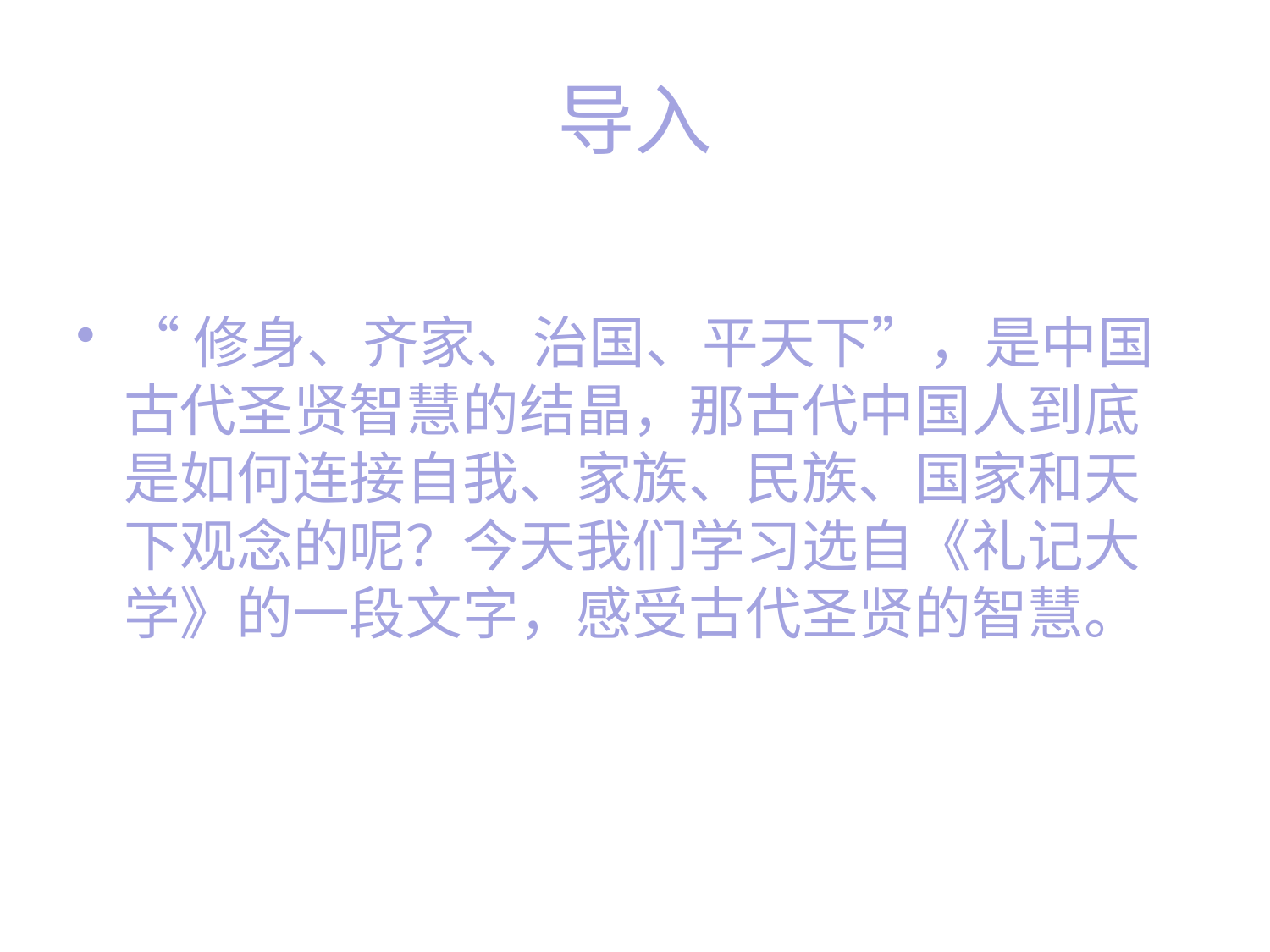

# 导入

“修身、齐家、治国、平天下”，是中国古代圣贤智慧的结晶，那古代中国人到底是如何连接自我、家族、民族、国家和天下观念的呢？今天我们学习选自《礼记大学》的一段文字，感受古代圣贤的智慧。